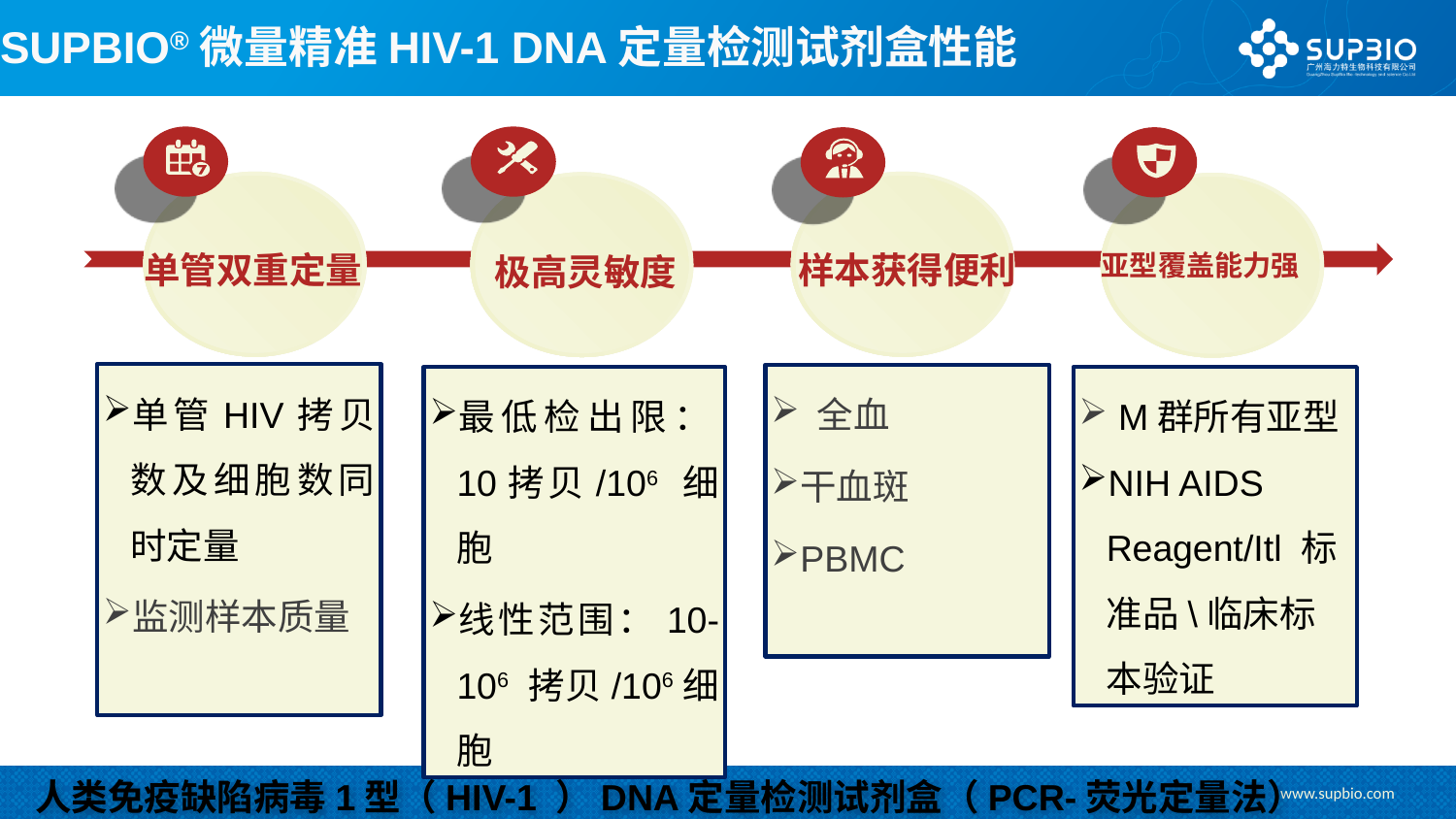

# SUPBIO®微量精准HIV-1 DNA定量检测试剂盒性能

单管双重定量

样本获得便利

极高灵敏度

亚型覆盖能力强

单管HIV拷贝数及细胞数同时定量
监测样本质量

 全血
干血斑
PBMC

 M群所有亚型
NIH AIDS Reagent/Itl 标准品\临床标本验证
最低检出限：10拷贝/106 细胞
线性范围：10-106 拷贝/106细胞
人类免疫缺陷病毒1型（HIV-1 ）DNA定量检测试剂盒（PCR-荧光定量法）